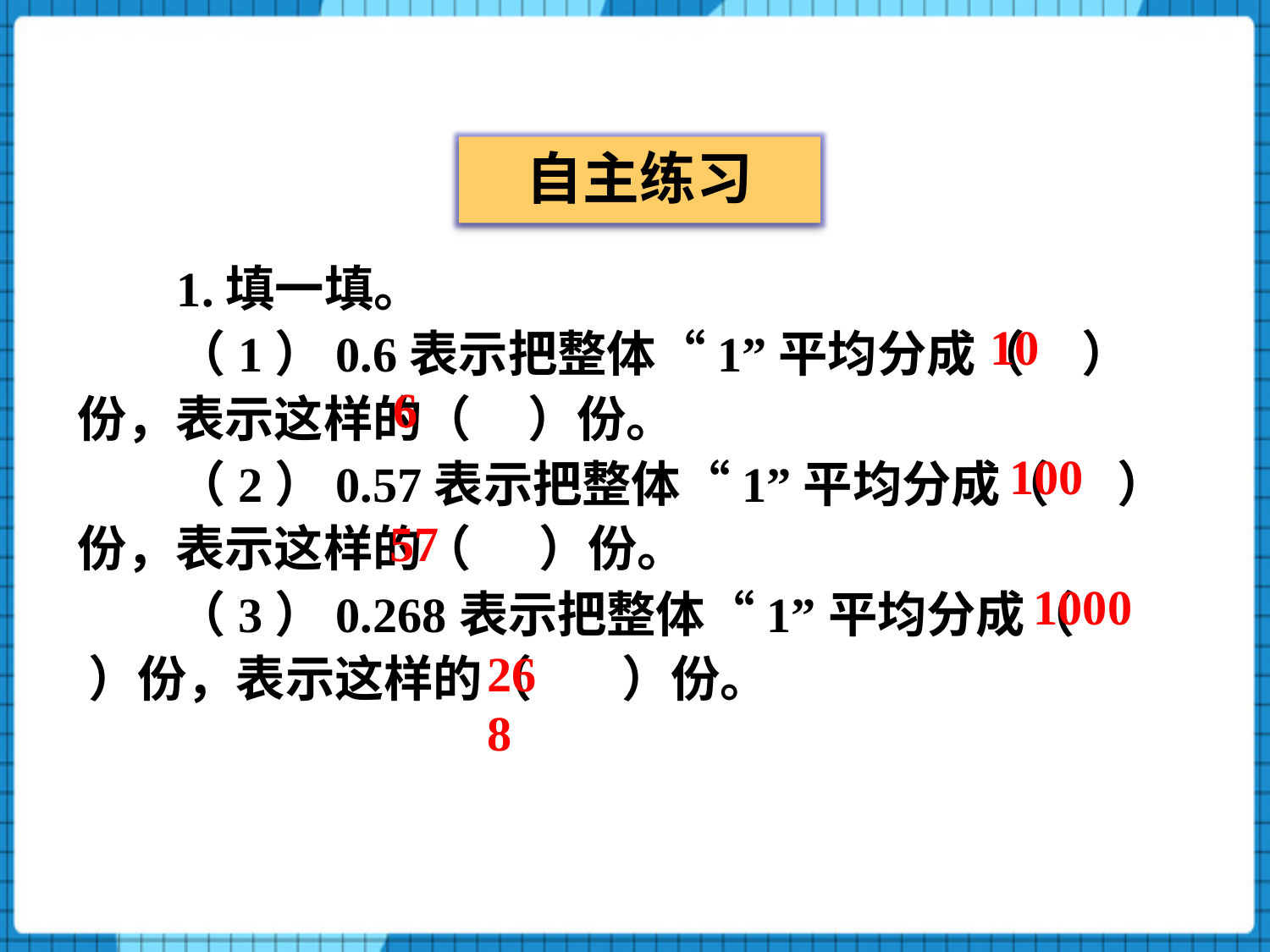

自主练习
1.填一填。
（1）0.6表示把整体“1”平均分成（     ）份，表示这样的（     ）份。
（2）0.57表示把整体“1”平均分成（      ）份，表示这样的（      ）份。
（3）0.268表示把整体“1”平均分成（        ）份，表示这样的（        ）份。
10
6
100
57
1000
268